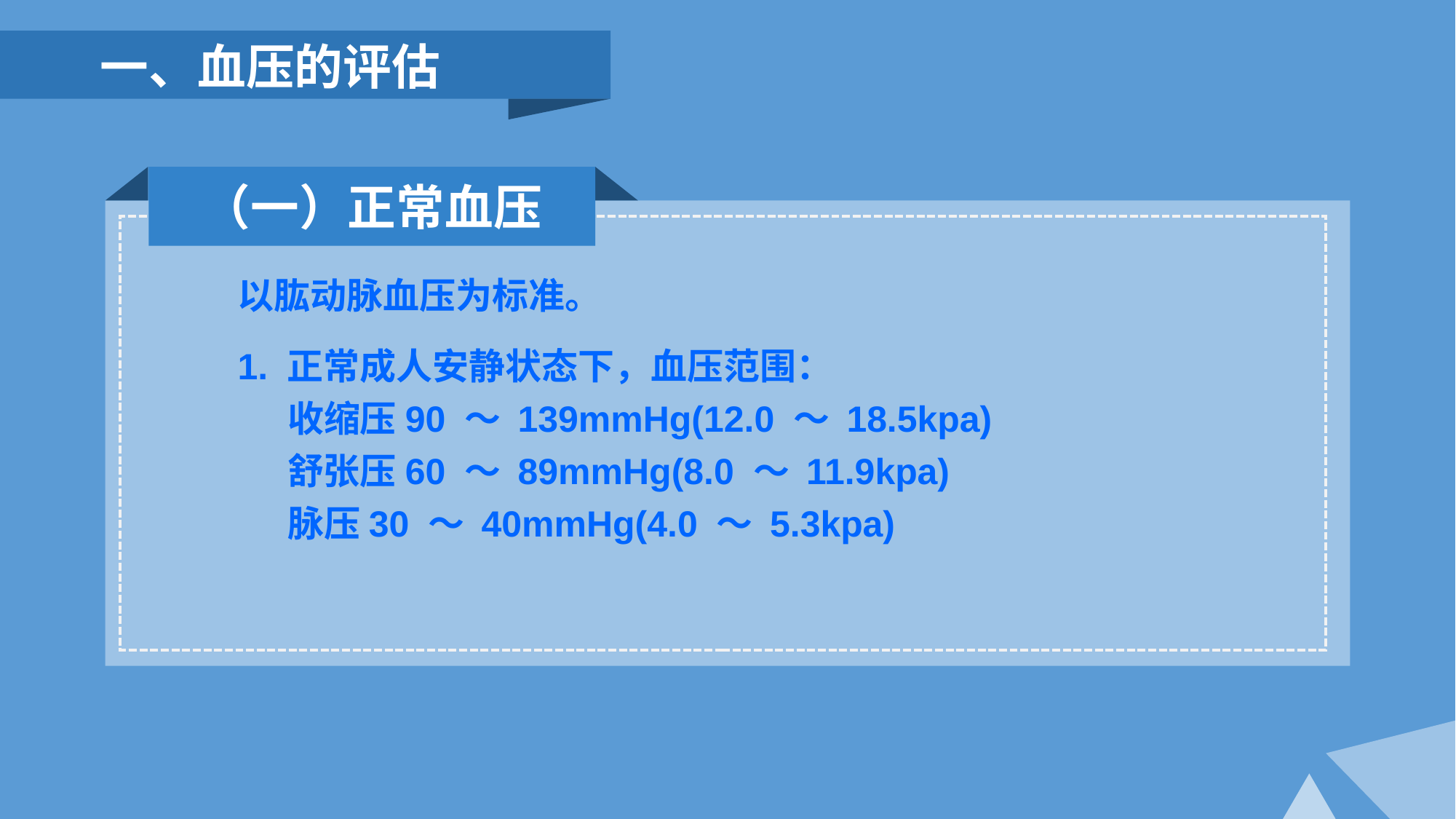

一、血压的评估

（一）正常血压

以肱动脉血压为标准。
1. 正常成人安静状态下，血压范围：
     收缩压90 ～ 139mmHg(12.0 ～ 18.5kpa)
     舒张压60 ～ 89mmHg(8.0 ～ 11.9kpa)
     脉压30 ～ 40mmHg(4.0 ～ 5.3kpa)